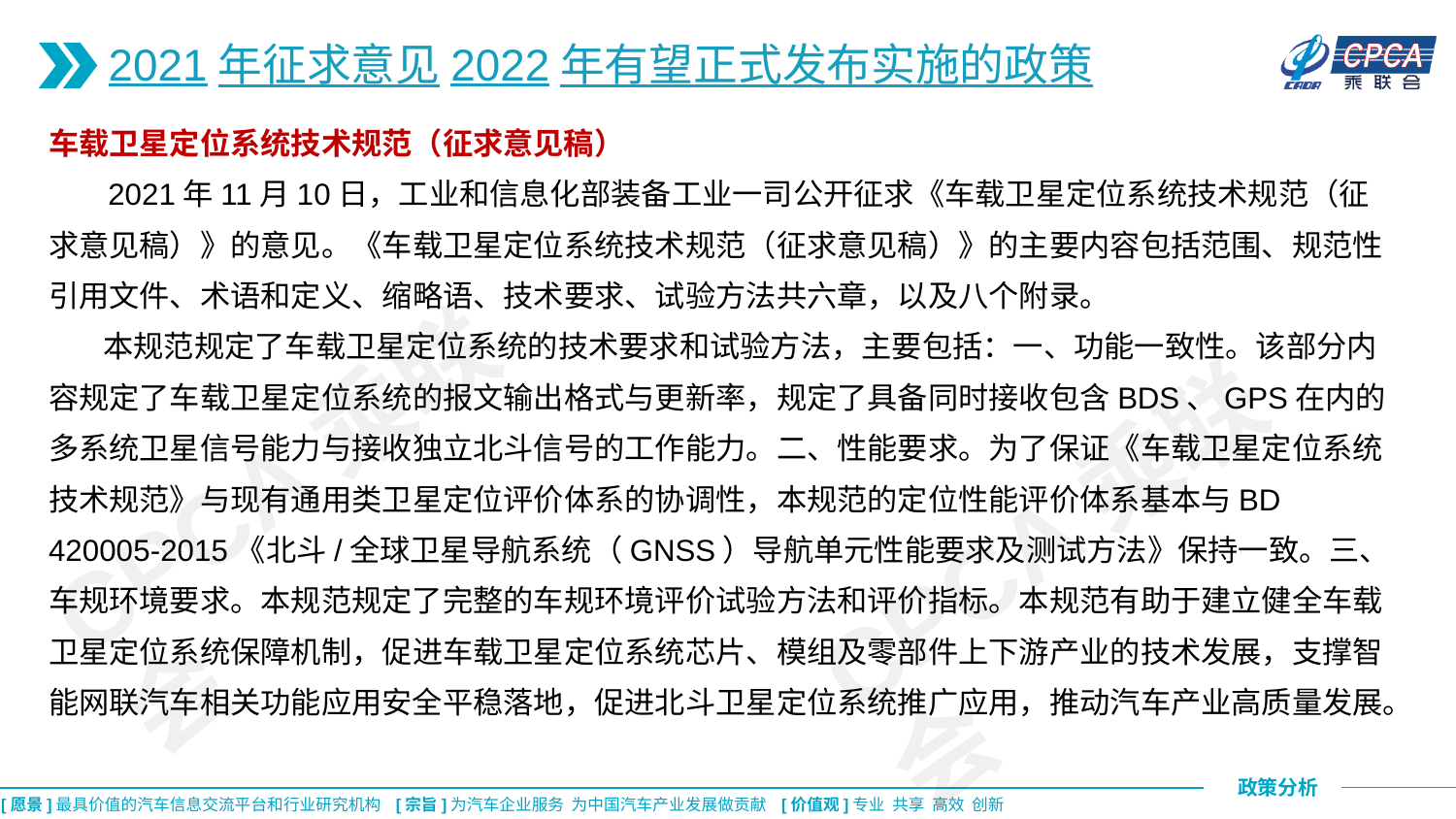

2021年征求意见2022年有望正式发布实施的政策
车载卫星定位系统技术规范（征求意见稿）
       2021年11月10日，工业和信息化部装备工业一司公开征求《车载卫星定位系统技术规范（征求意见稿）》的意见。《车载卫星定位系统技术规范（征求意见稿）》的主要内容包括范围、规范性引用文件、术语和定义、缩略语、技术要求、试验方法共六章，以及八个附录。
       本规范规定了车载卫星定位系统的技术要求和试验方法，主要包括：一、功能一致性。该部分内容规定了车载卫星定位系统的报文输出格式与更新率，规定了具备同时接收包含BDS、GPS在内的多系统卫星信号能力与接收独立北斗信号的工作能力。二、性能要求。为了保证《车载卫星定位系统技术规范》与现有通用类卫星定位评价体系的协调性，本规范的定位性能评价体系基本与BD 420005-2015《北斗/全球卫星导航系统（GNSS）导航单元性能要求及测试方法》保持一致。三、车规环境要求。本规范规定了完整的车规环境评价试验方法和评价指标。本规范有助于建立健全车载卫星定位系统保障机制，促进车载卫星定位系统芯片、模组及零部件上下游产业的技术发展，支撑智能网联汽车相关功能应用安全平稳落地，促进北斗卫星定位系统推广应用，推动汽车产业高质量发展。
CPCA乘联会
CPCA乘联会